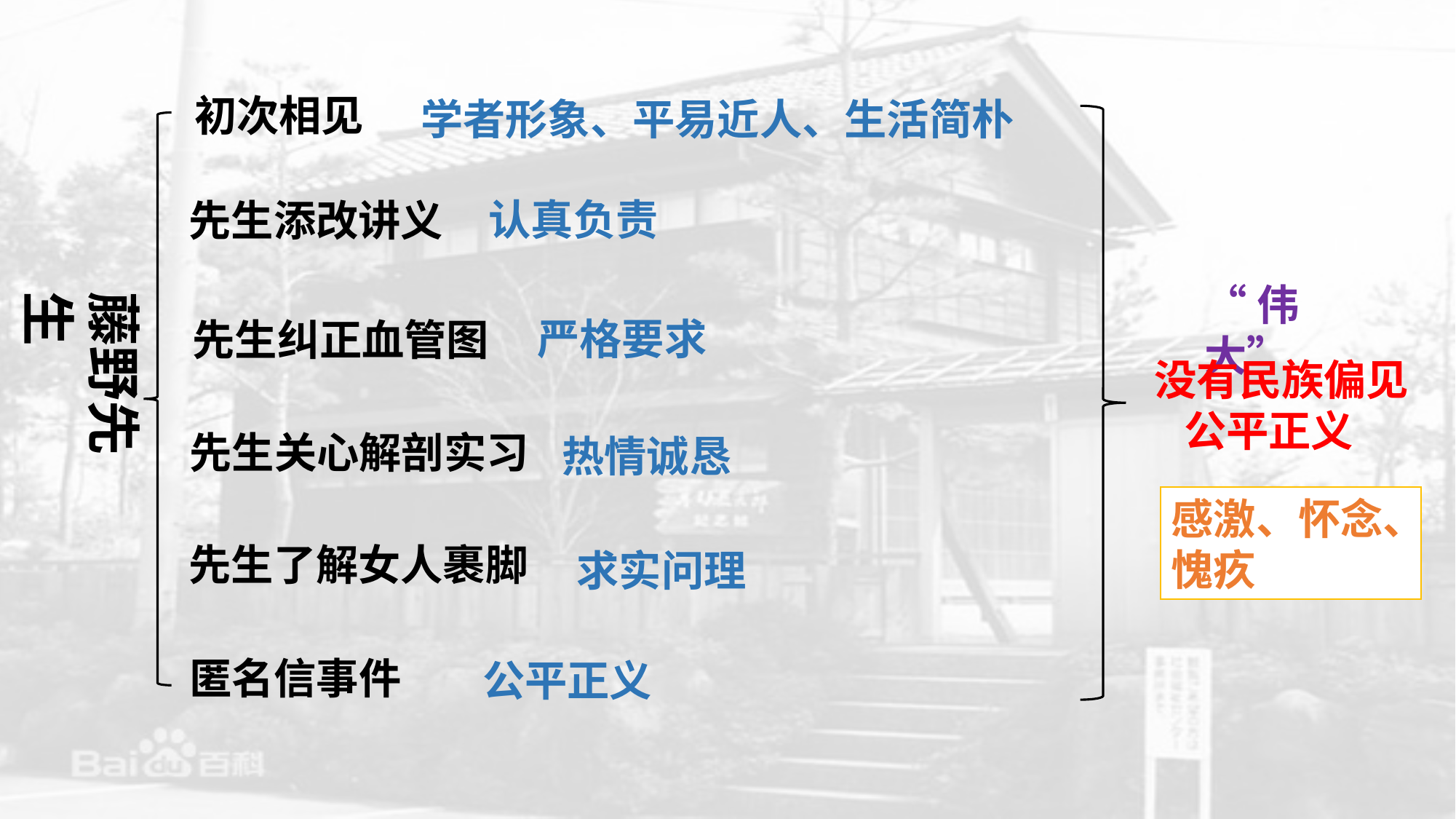

初次相见
学者形象、平易近人、生活简朴

认真负责
先生添改讲义
“伟大”
藤野先生
严格要求
先生纠正血管图
没有民族偏见
  公平正义
先生关心解剖实习
热情诚恳
感激、怀念、愧疚
先生了解女人裹脚
求实问理
匿名信事件
公平正义